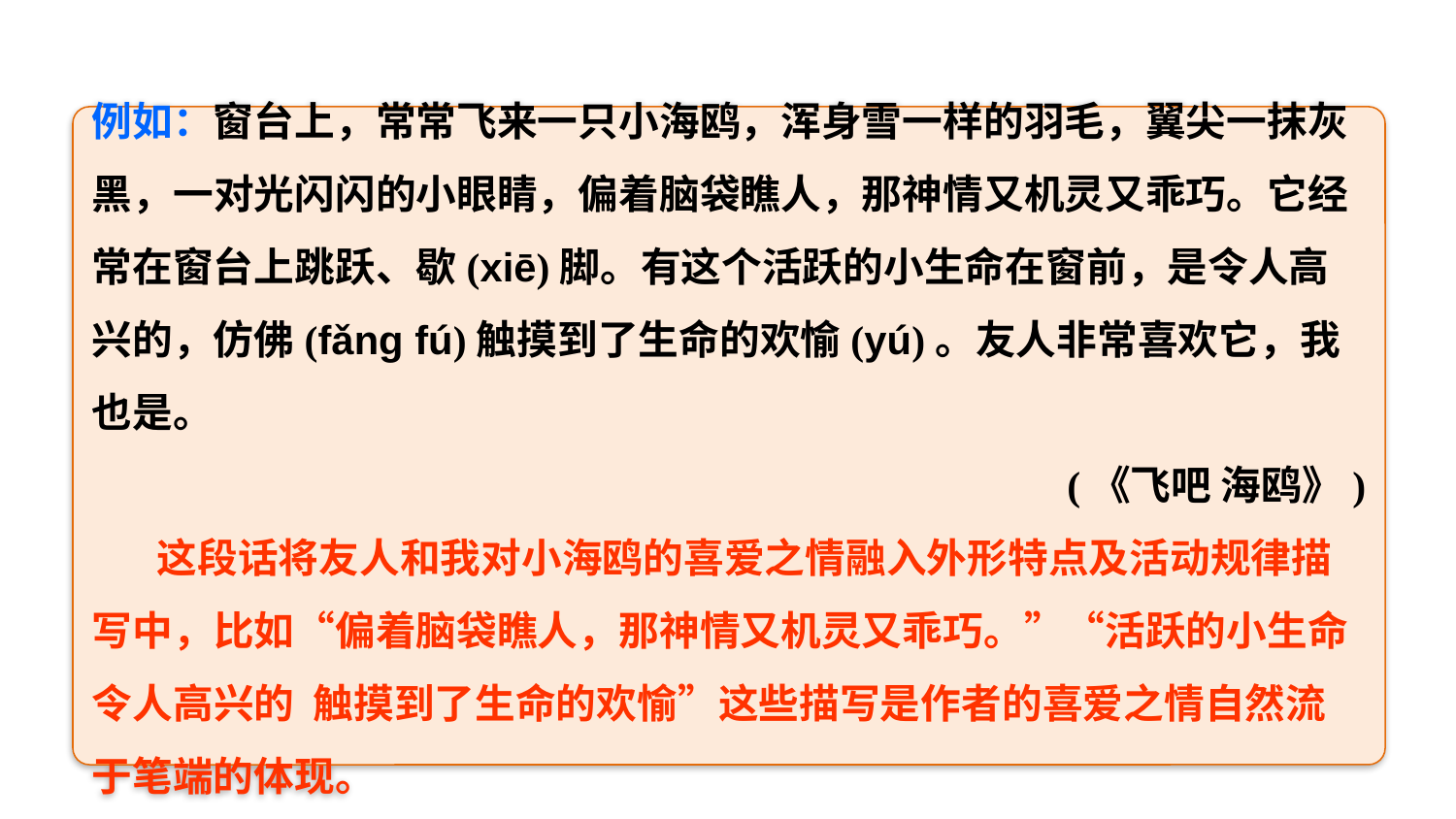

例如：窗台上，常常飞来一只小海鸥，浑身雪一样的羽毛，翼尖一抹灰黑，一对光闪闪的小眼睛，偏着脑袋瞧人，那神情又机灵又乖巧。它经常在窗台上跳跃、歇(xiē)脚。有这个活跃的小生命在窗前，是令人高兴的，仿佛(fǎng fú)触摸到了生命的欢愉(yú)。友人非常喜欢它，我也是。
 (《飞吧 海鸥》)
      这段话将友人和我对小海鸥的喜爱之情融入外形特点及活动规律描写中，比如“偏着脑袋瞧人，那神情又机灵又乖巧。”“活跃的小生命  令人高兴的  触摸到了生命的欢愉”这些描写是作者的喜爱之情自然流于笔端的体现。